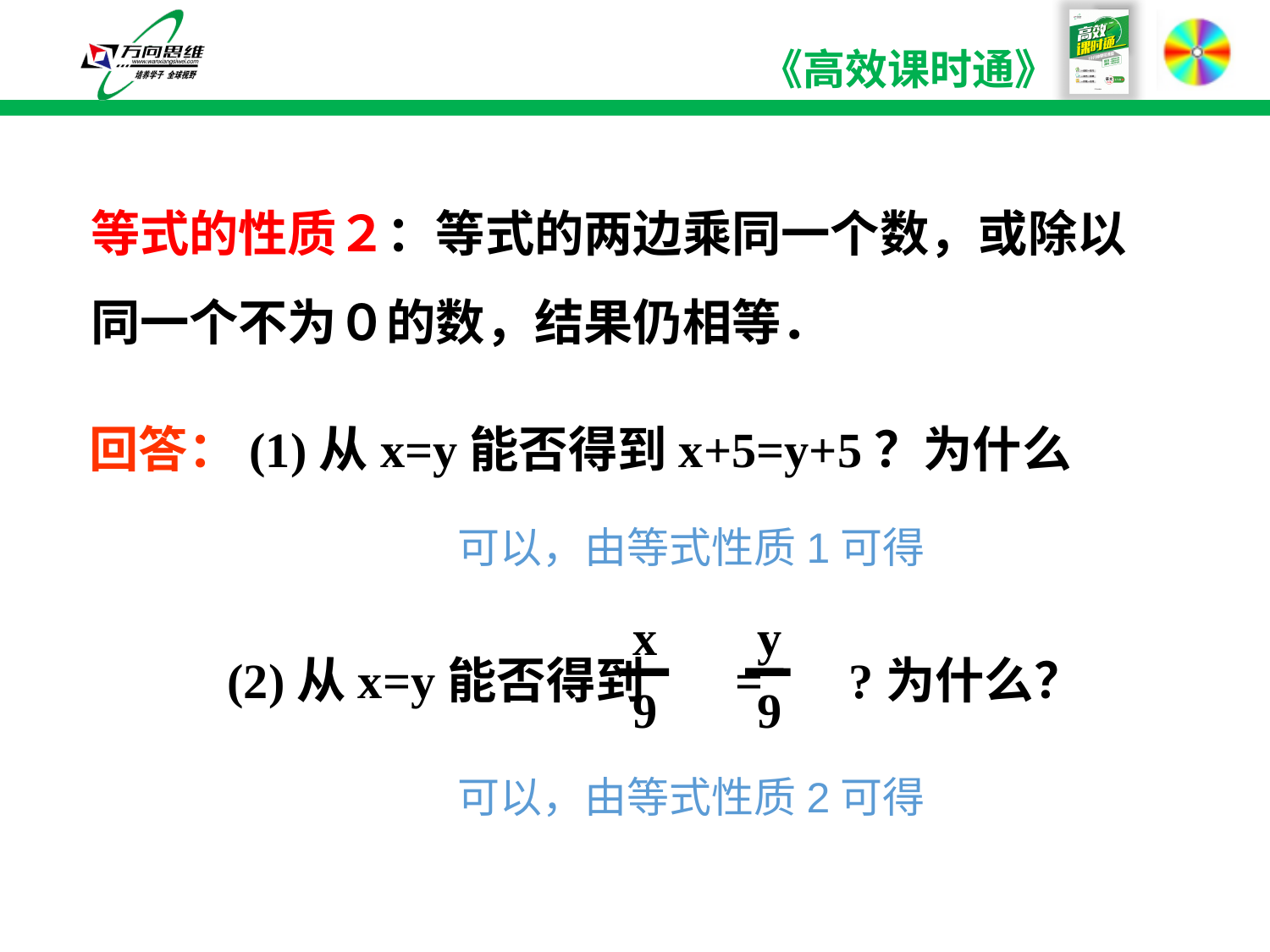

等式的性质２：等式的两边乘同一个数，或除以同一个不为０的数，结果仍相等．

回答：(1)从x=y能否得到x+5=y+5？为什么

          (2)从x=y能否得到       =       ?为什么？
可以，由等式性质1可得
y
x

9

9
可以，由等式性质2可得